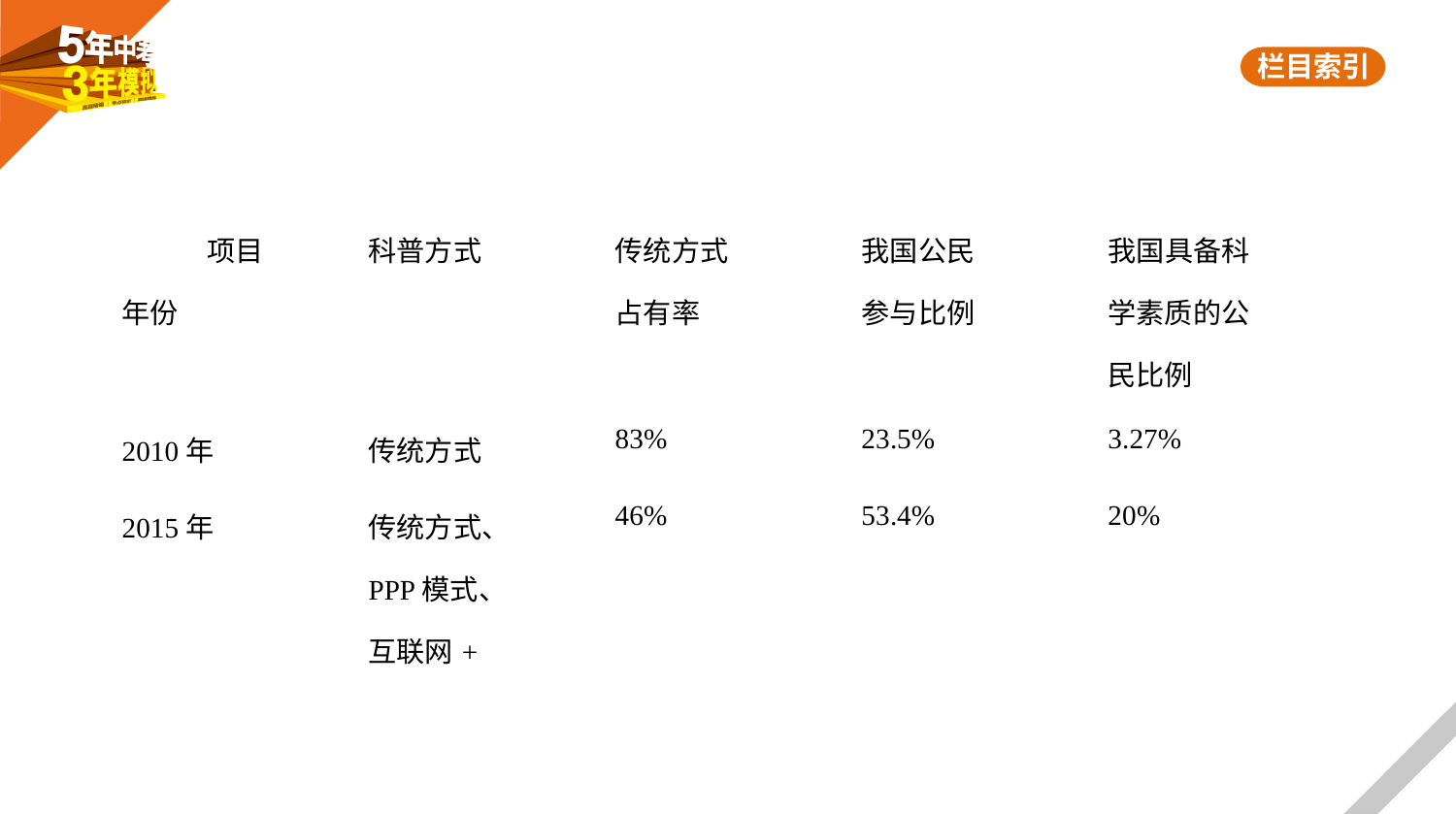

| 项目 年份 | 科普方式 | 传统方式 占有率 | 我国公民 参与比例 | 我国具备科 学素质的公 民比例 |
| --- | --- | --- | --- | --- |
| 2010年 | 传统方式 | 83% | 23.5% | 3.27% |
| 2015年 | 传统方式、 PPP模式、 互联网+ | 46% | 53.4% | 20% |